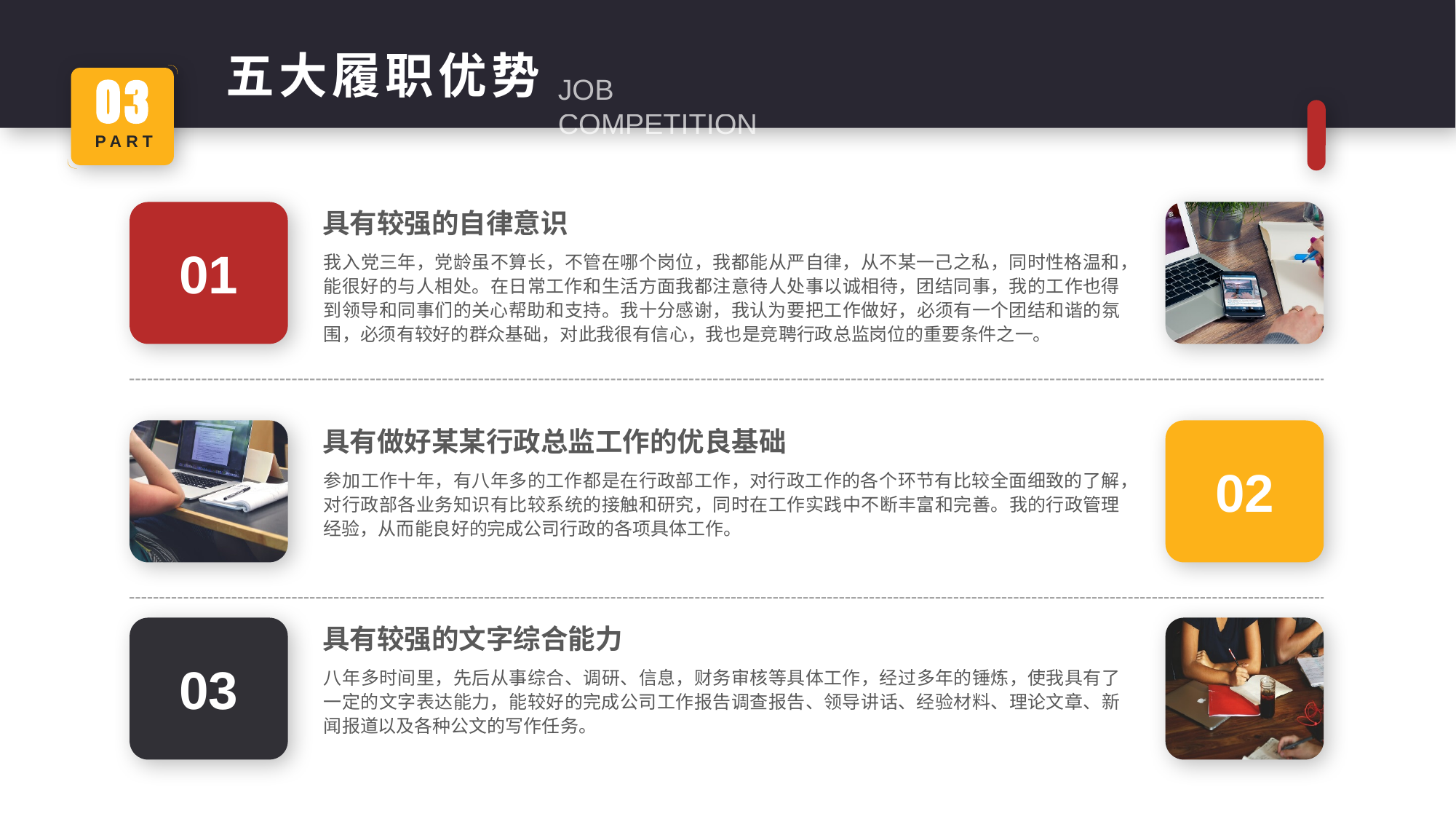

五大履职优势

03
PART

JOB COMPETITION
具有较强的自律意识

01
我入党三年，党龄虽不算长，不管在哪个岗位，我都能从严自律，从不某一己之私，同时性格温和，能很好的与人相处。在日常工作和生活方面我都注意待人处事以诚相待，团结同事，我的工作也得到领导和同事们的关心帮助和支持。我十分感谢，我认为要把工作做好，必须有一个团结和谐的氛围，必须有较好的群众基础，对此我很有信心，我也是竞聘行政总监岗位的重要条件之一。

具有做好某某行政总监工作的优良基础

02
参加工作十年，有八年多的工作都是在行政部工作，对行政工作的各个环节有比较全面细致的了解，对行政部各业务知识有比较系统的接触和研究，同时在工作实践中不断丰富和完善。我的行政管理经验，从而能良好的完成公司行政的各项具体工作。

具有较强的文字综合能力

03
八年多时间里，先后从事综合、调研、信息，财务审核等具体工作，经过多年的锤炼，使我具有了一定的文字表达能力，能较好的完成公司工作报告调查报告、领导讲话、经验材料、理论文章、新闻报道以及各种公文的写作任务。